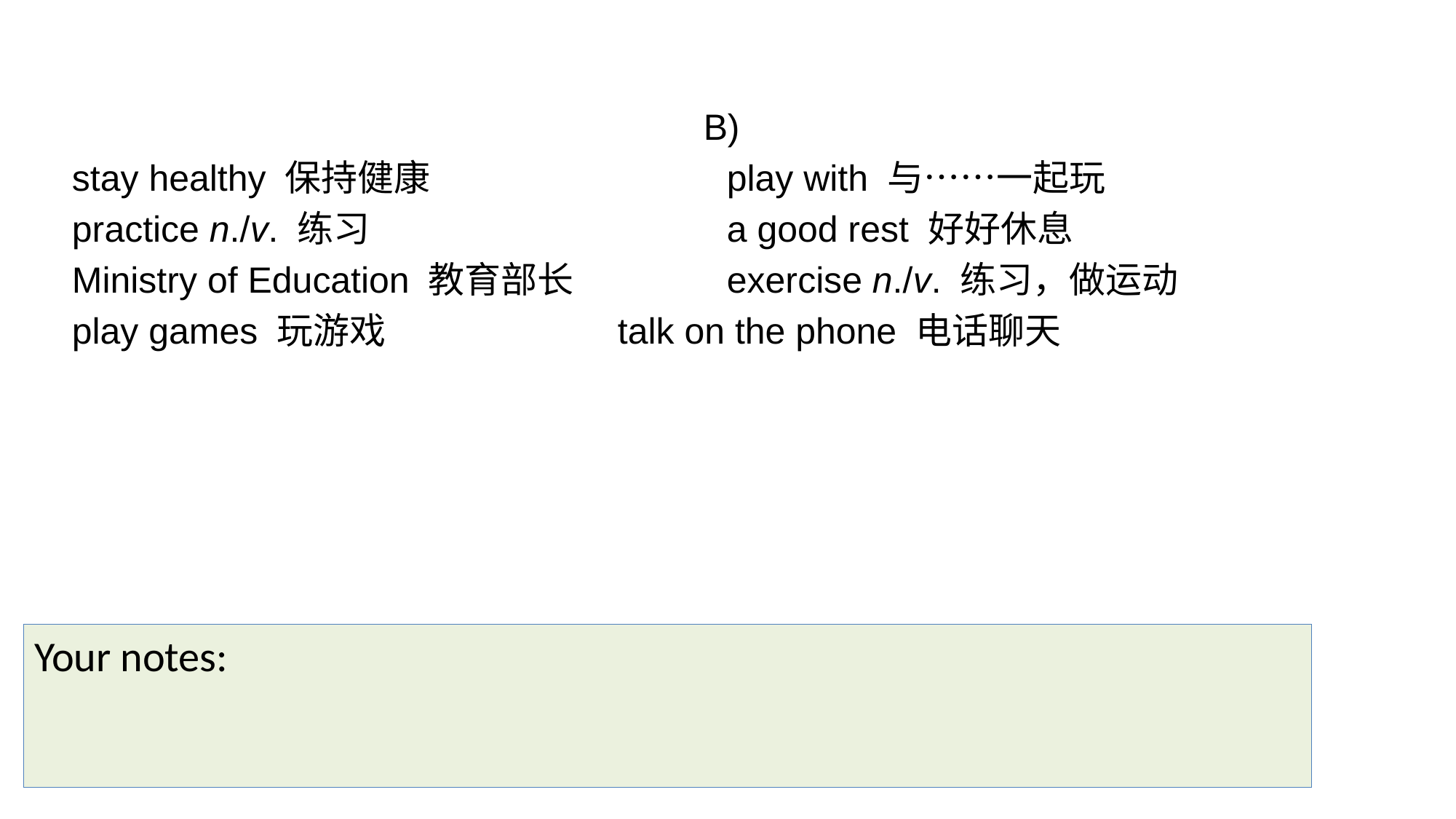

B)
stay healthy 保持健康 			play with 与……一起玩
practice n./v. 练习				a good rest 好好休息
Ministry of Education 教育部长 		exercise n./v. 练习，做运动
play games 玩游戏 			talk on the phone 电话聊天
Your notes: